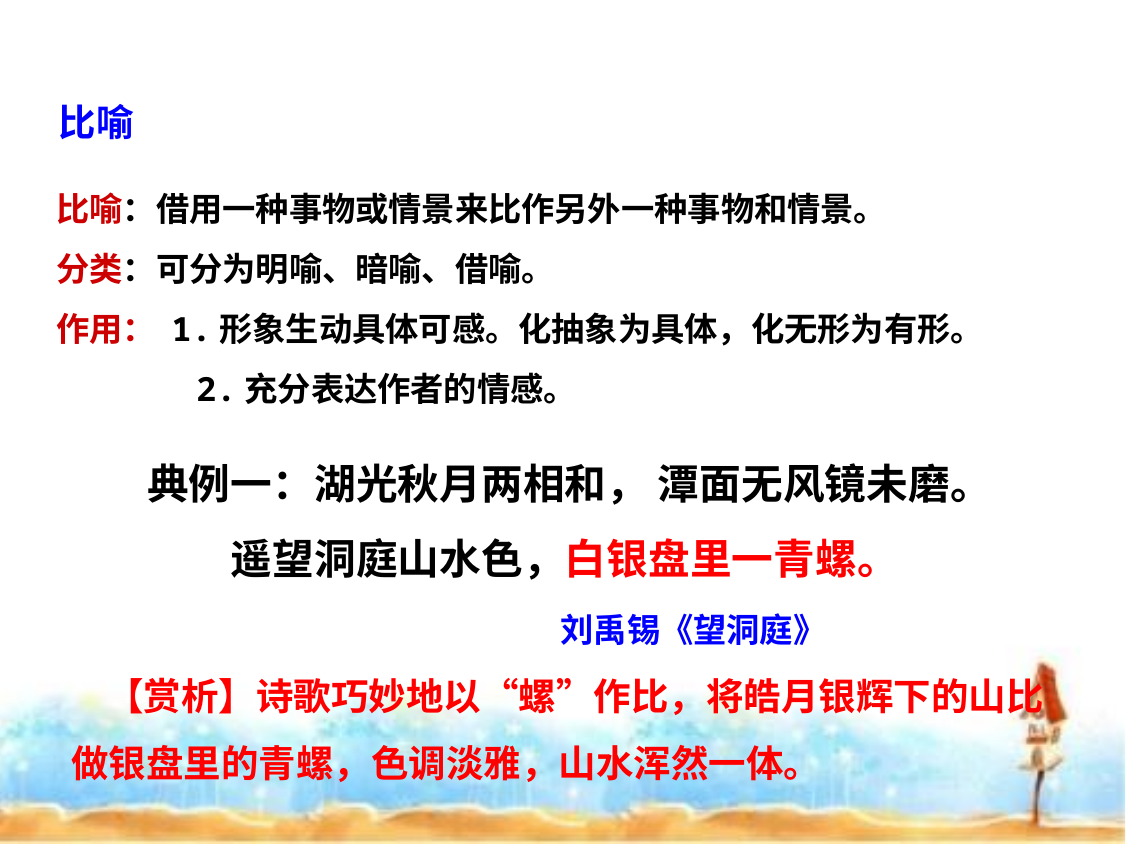

比喻
比喻：借用一种事物或情景来比作另外一种事物和情景。
分类：可分为明喻、暗喻、借喻。
作用： 1.形象生动具体可感。化抽象为具体，化无形为有形。
       2.充分表达作者的情感。
典例一：湖光秋月两相和， 潭面无风镜未磨。
遥望洞庭山水色，白银盘里一青螺。
                             刘禹锡《望洞庭》
   【赏析】诗歌巧妙地以“螺”作比，将皓月银辉下的山比做银盘里的青螺，色调淡雅，山水浑然一体。